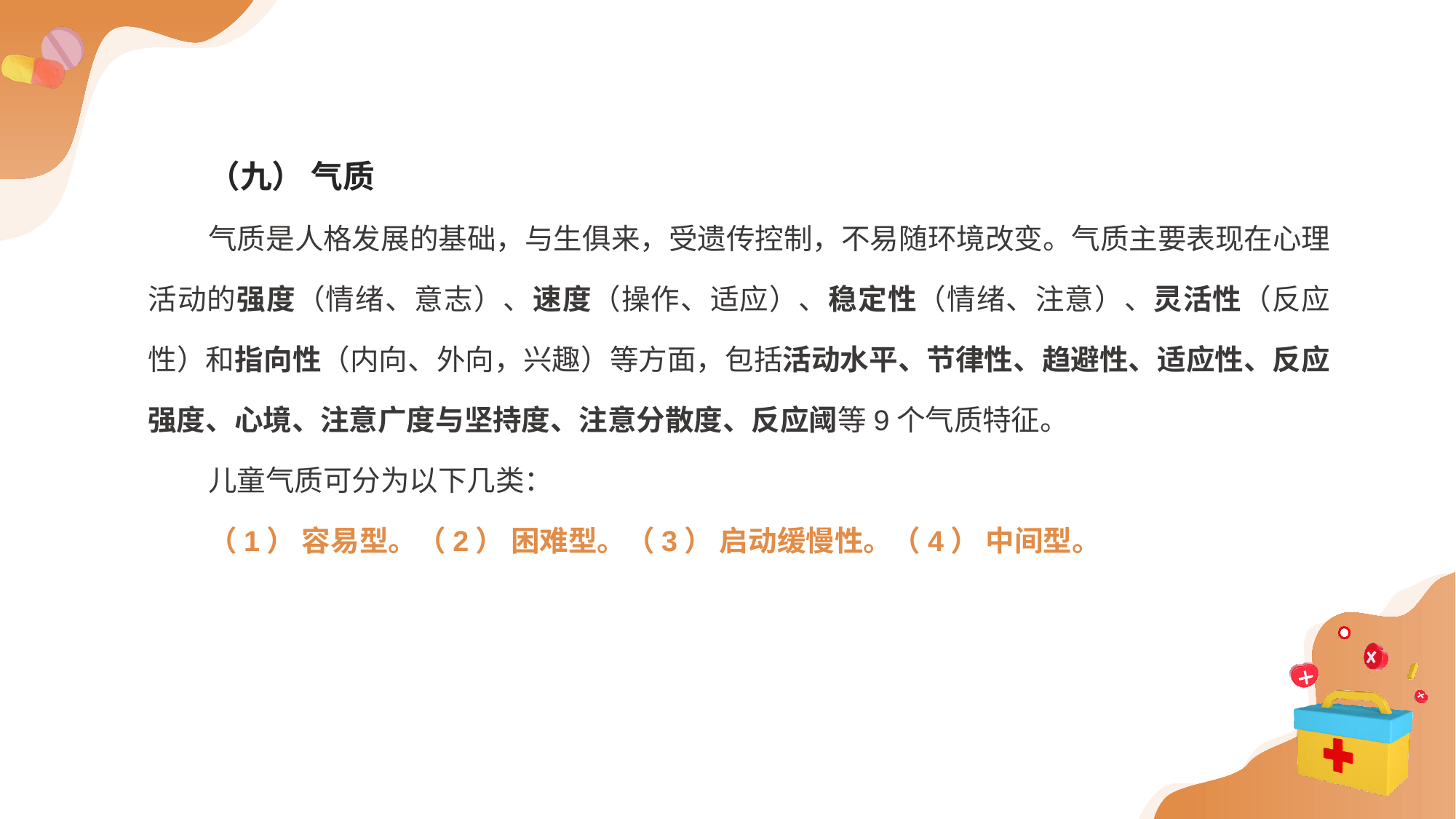

（九） 气质
气质是人格发展的基础，与生俱来，受遗传控制，不易随环境改变。气质主要表现在心理活动的强度（情绪、意志）、速度（操作、适应）、稳定性（情绪、注意）、灵活性（反应性）和指向性（内向、外向，兴趣）等方面，包括活动水平、节律性、趋避性、适应性、反应强度、心境、注意广度与坚持度、注意分散度、反应阈等9个气质特征。
儿童气质可分为以下几类：
（1） 容易型。（2） 困难型。（3） 启动缓慢性。（4） 中间型。